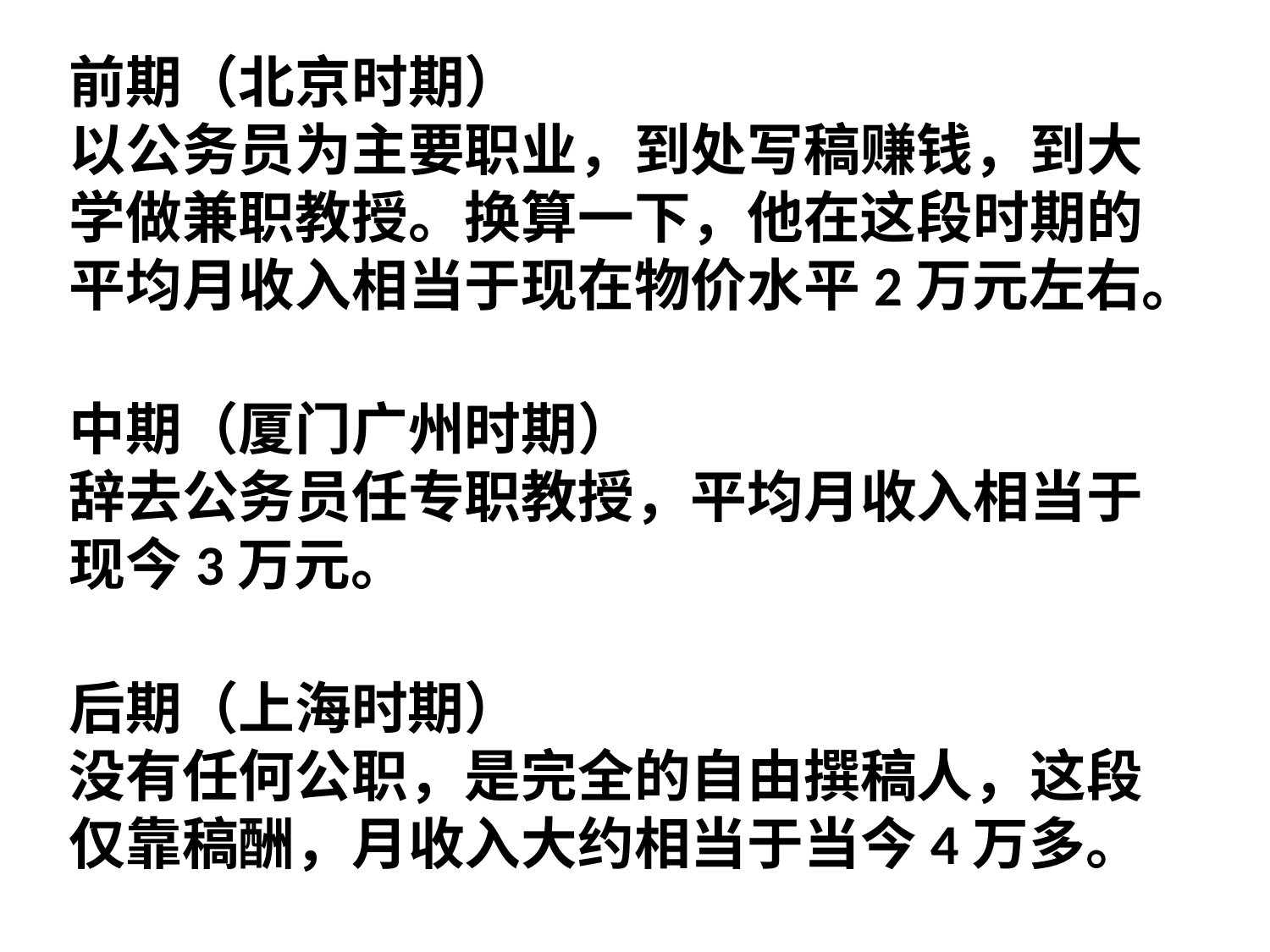

前期（北京时期）
以公务员为主要职业，到处写稿赚钱，到大学做兼职教授。换算一下，他在这段时期的平均月收入相当于现在物价水平2万元左右。

中期（厦门广州时期）
辞去公务员任专职教授，平均月收入相当于现今3万元。

后期（上海时期）
没有任何公职，是完全的自由撰稿人，这段仅靠稿酬，月收入大约相当于当今4万多。